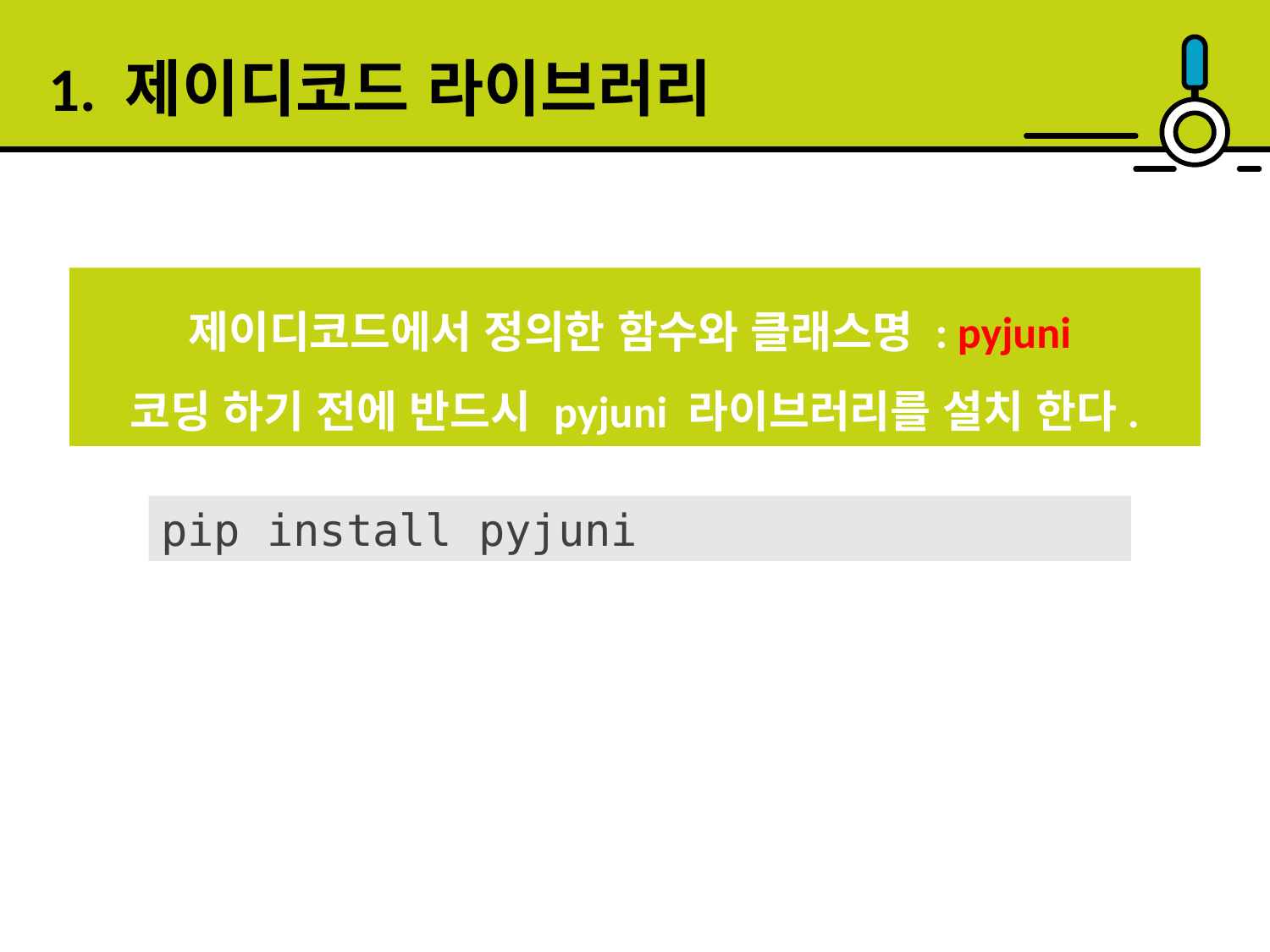

1. 제이디코드 라이브러리
제이디코드에서 정의한 함수와 클래스명 : pyjuni
코딩 하기 전에 반드시 pyjuni 라이브러리를 설치 한다.
pip install pyjuni